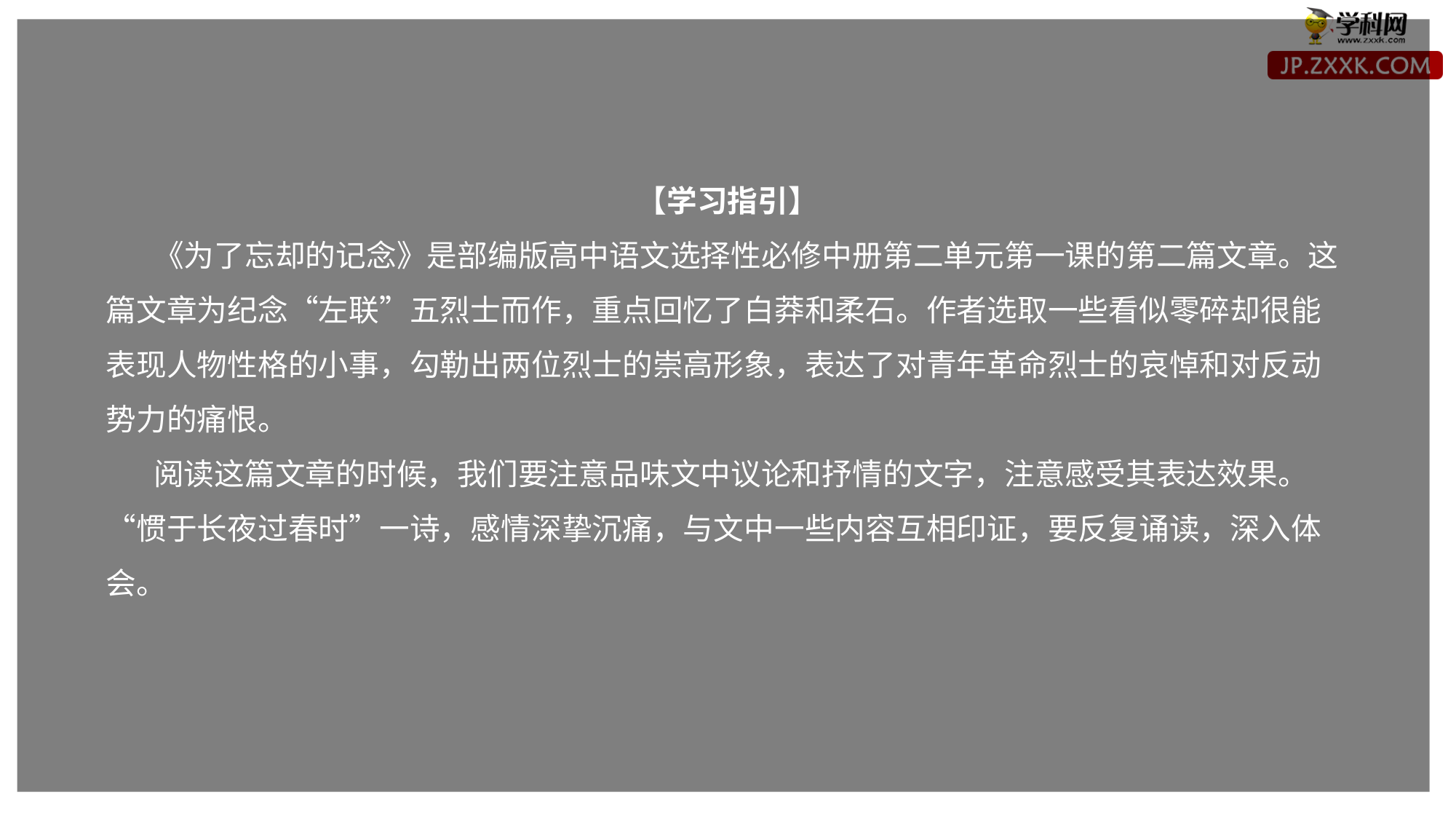

【学习指引】
      《为了忘却的记念》是部编版高中语文选择性必修中册第二单元第一课的第二篇文章。这篇文章为纪念“左联”五烈士而作，重点回忆了白莽和柔石。作者选取一些看似零碎却很能表现人物性格的小事，勾勒出两位烈士的崇高形象，表达了对青年革命烈士的哀悼和对反动势力的痛恨。
      阅读这篇文章的时候，我们要注意品味文中议论和抒情的文字，注意感受其表达效果。“惯于长夜过春时”一诗，感情深挚沉痛，与文中一些内容互相印证，要反复诵读，深入体会。